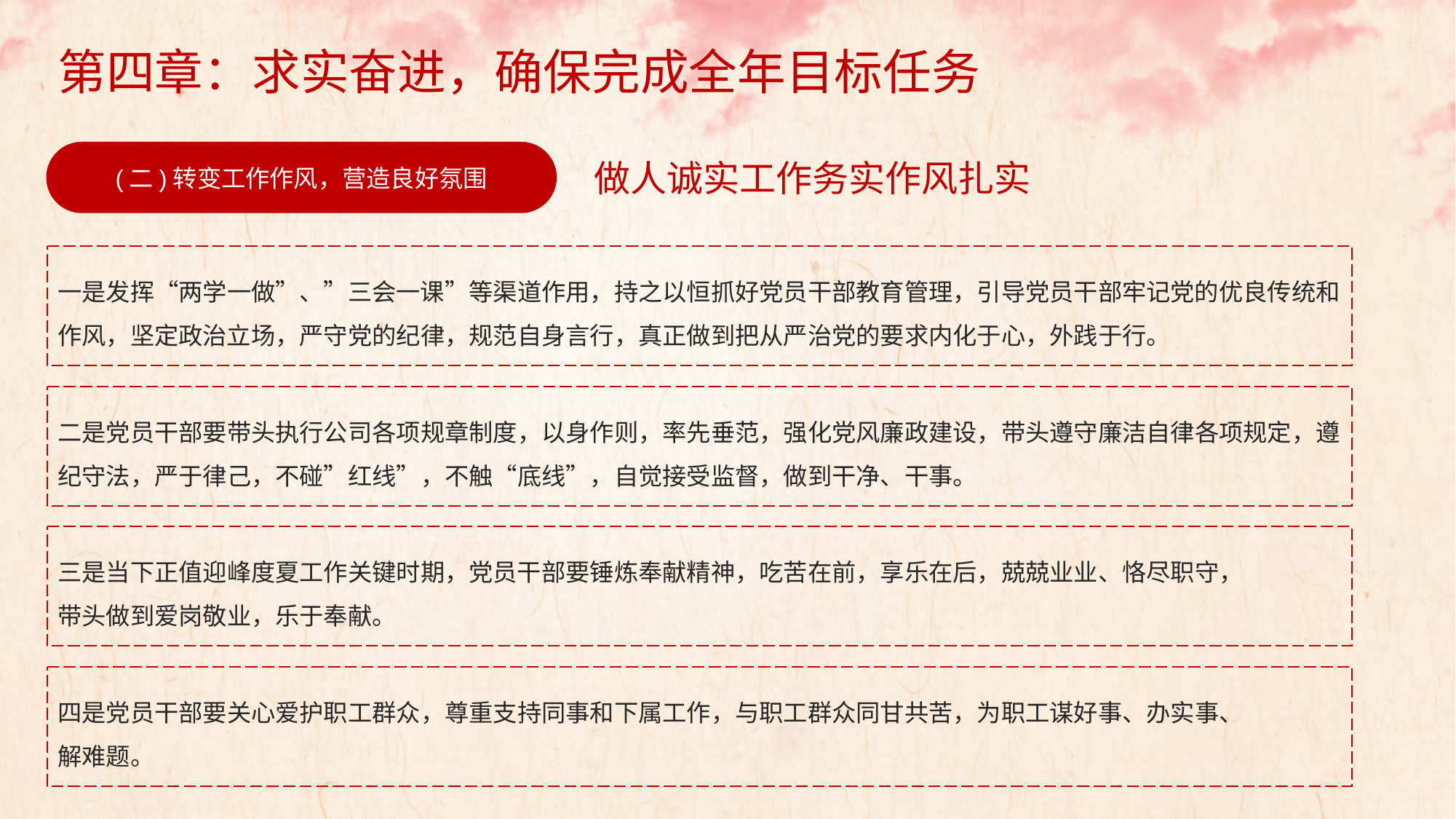

第四章：求实奋进，确保完成全年目标任务
(二)转变工作作风，营造良好氛围
做人诚实工作务实作风扎实
一是发挥“两学一做”、”三会一课”等渠道作用，持之以恒抓好党员干部教育管理，引导党员干部牢记党的优良传统和作风，坚定政治立场，严守党的纪律，规范自身言行，真正做到把从严治党的要求内化于心，外践于行。
二是党员干部要带头执行公司各项规章制度，以身作则，率先垂范，强化党风廉政建设，带头遵守廉洁自律各项规定，遵纪守法，严于律己，不碰”红线”，不触“底线”，自觉接受监督，做到干净、干事。
三是当下正值迎峰度夏工作关键时期，党员干部要锤炼奉献精神，吃苦在前，享乐在后，兢兢业业、恪尽职守，
带头做到爱岗敬业，乐于奉献。
四是党员干部要关心爱护职工群众，尊重支持同事和下属工作，与职工群众同甘共苦，为职工谋好事、办实事、
解难题。